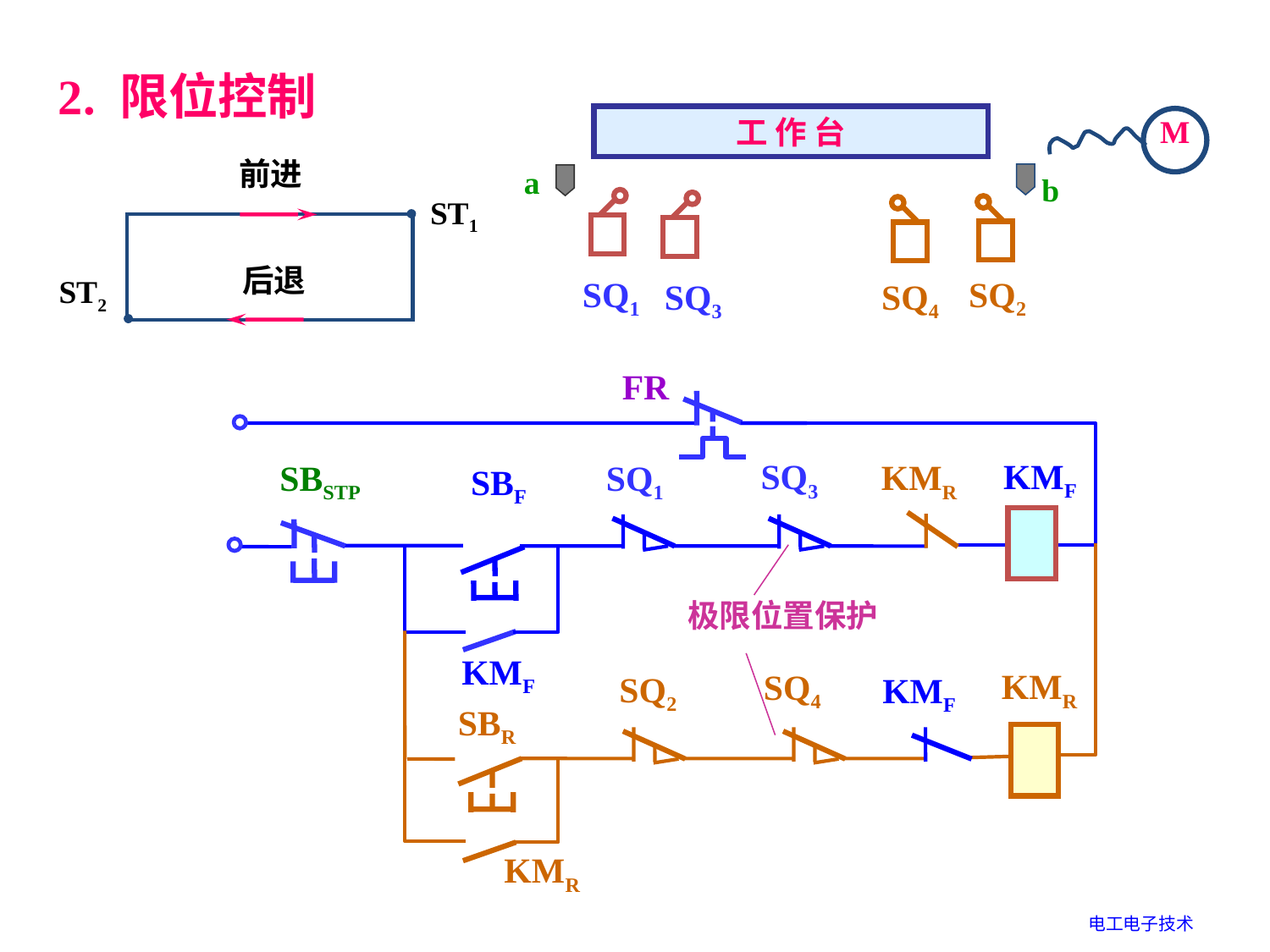

2. 限位控制
M

                 工 作 台
a
b

SQ1
SQ2
前进
ST1

后退
ST2

SQ3

SQ4
FR

KMF
KMR
SBSTP
SQ1
SBF

KMF
KMR
KMF
SQ2
SBR

KMR

SQ3

极限位置保护

SQ4

电工电子技术